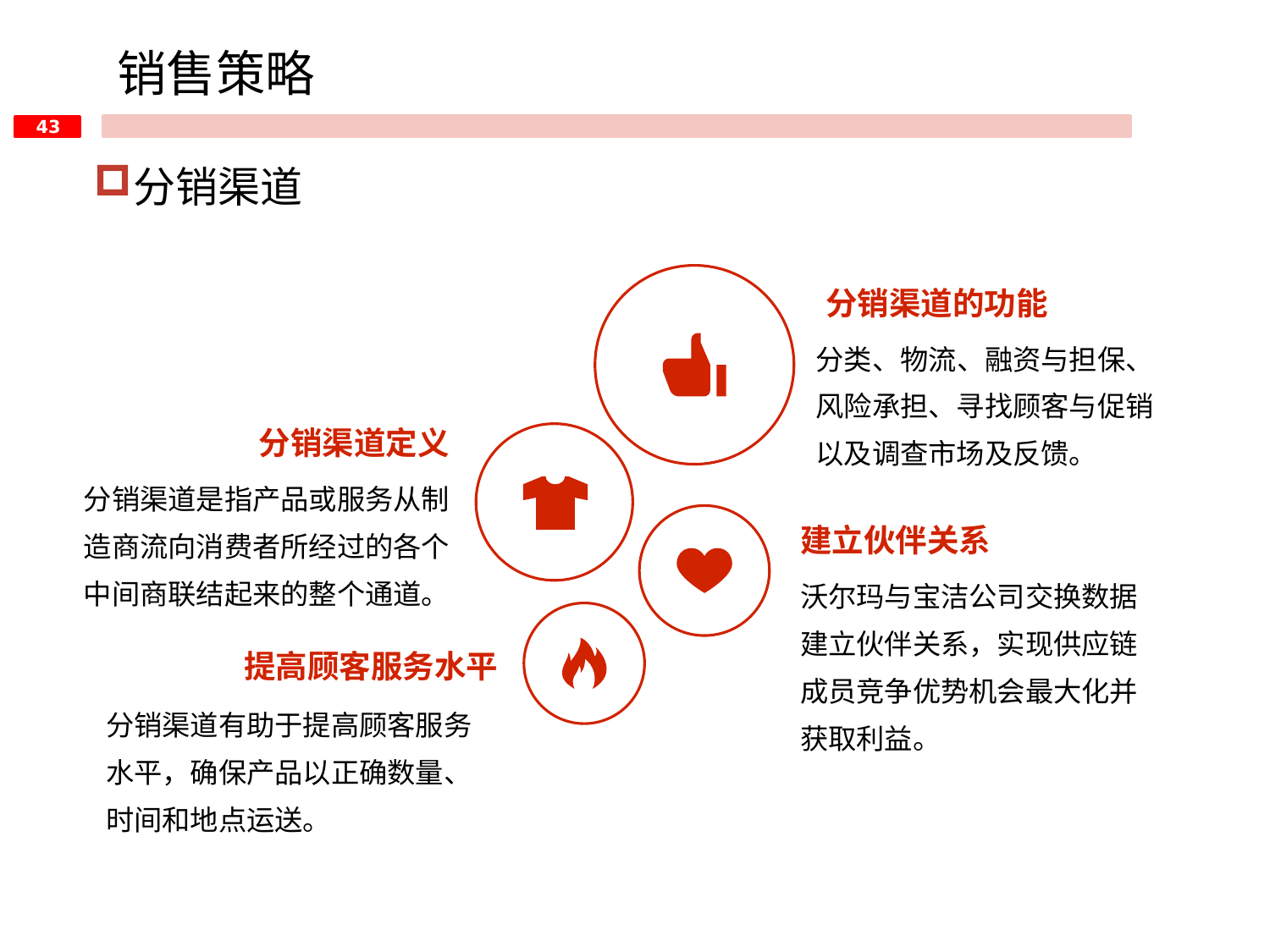

销售策略
43
分销渠道

分销渠道的功能
分类、物流、融资与担保、风险承担、寻找顾客与促销以及调查市场及反馈。

分销渠道定义

分销渠道是指产品或服务从制造商流向消费者所经过的各个中间商联结起来的整个通道。

建立伙伴关系

沃尔玛与宝洁公司交换数据建立伙伴关系，实现供应链成员竞争优势机会最大化并获取利益。

提高顾客服务水平

分销渠道有助于提高顾客服务水平，确保产品以正确数量、时间和地点运送。